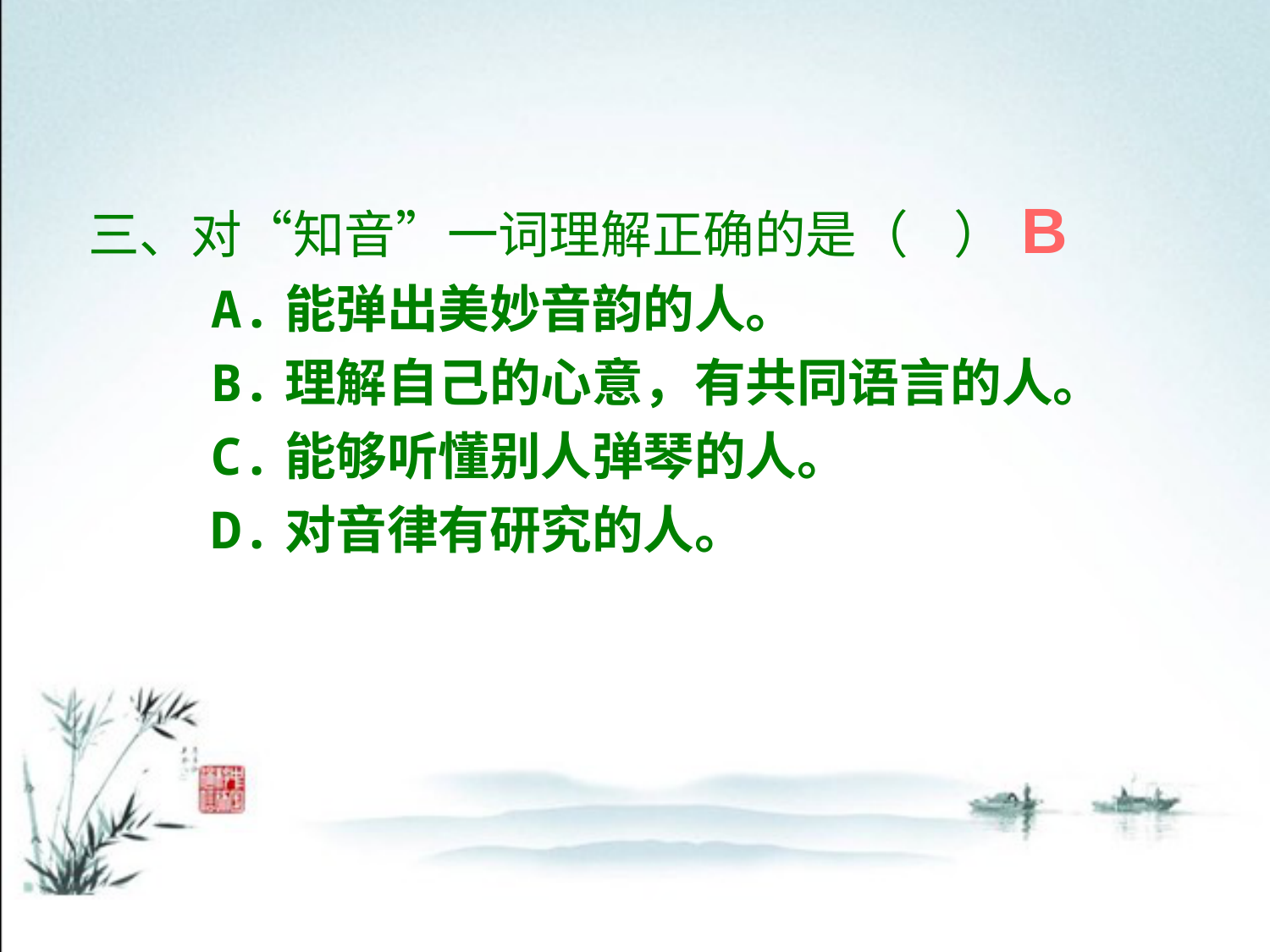

三、对“知音”一词理解正确的是（    ）
    A.能弹出美妙音韵的人。
    B.理解自己的心意，有共同语言的人。
    C.能够听懂别人弹琴的人。
    D.对音律有研究的人。
B